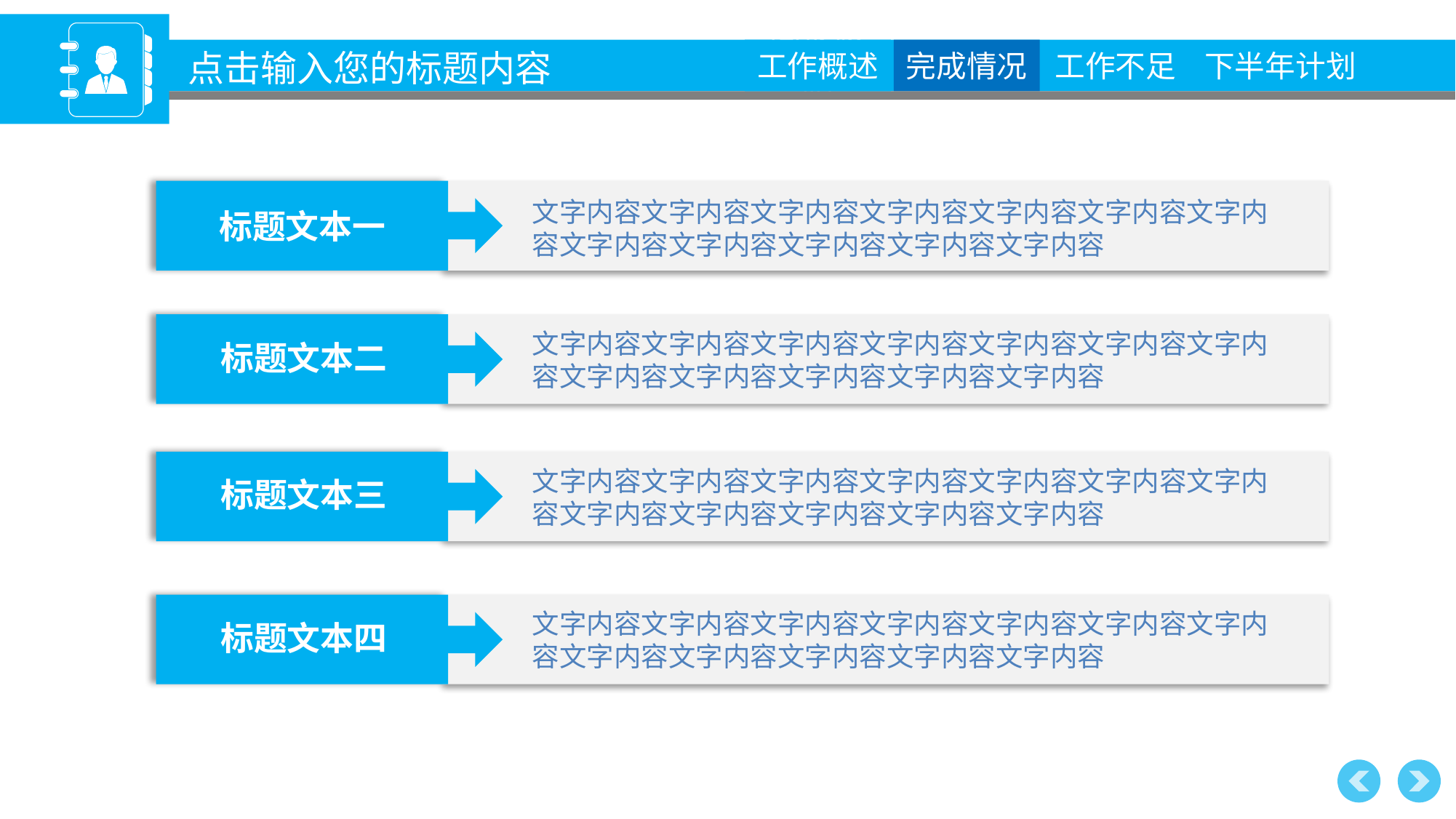

点击输入您的标题内容

文字内容文字内容文字内容文字内容文字内容文字内容文字内容文字内容文字内容文字内容文字内容文字内容

标题文本一

文字内容文字内容文字内容文字内容文字内容文字内容文字内容文字内容文字内容文字内容文字内容文字内容
标题文本二

文字内容文字内容文字内容文字内容文字内容文字内容文字内容文字内容文字内容文字内容文字内容文字内容
标题文本三

文字内容文字内容文字内容文字内容文字内容文字内容文字内容文字内容文字内容文字内容文字内容文字内容
标题文本四